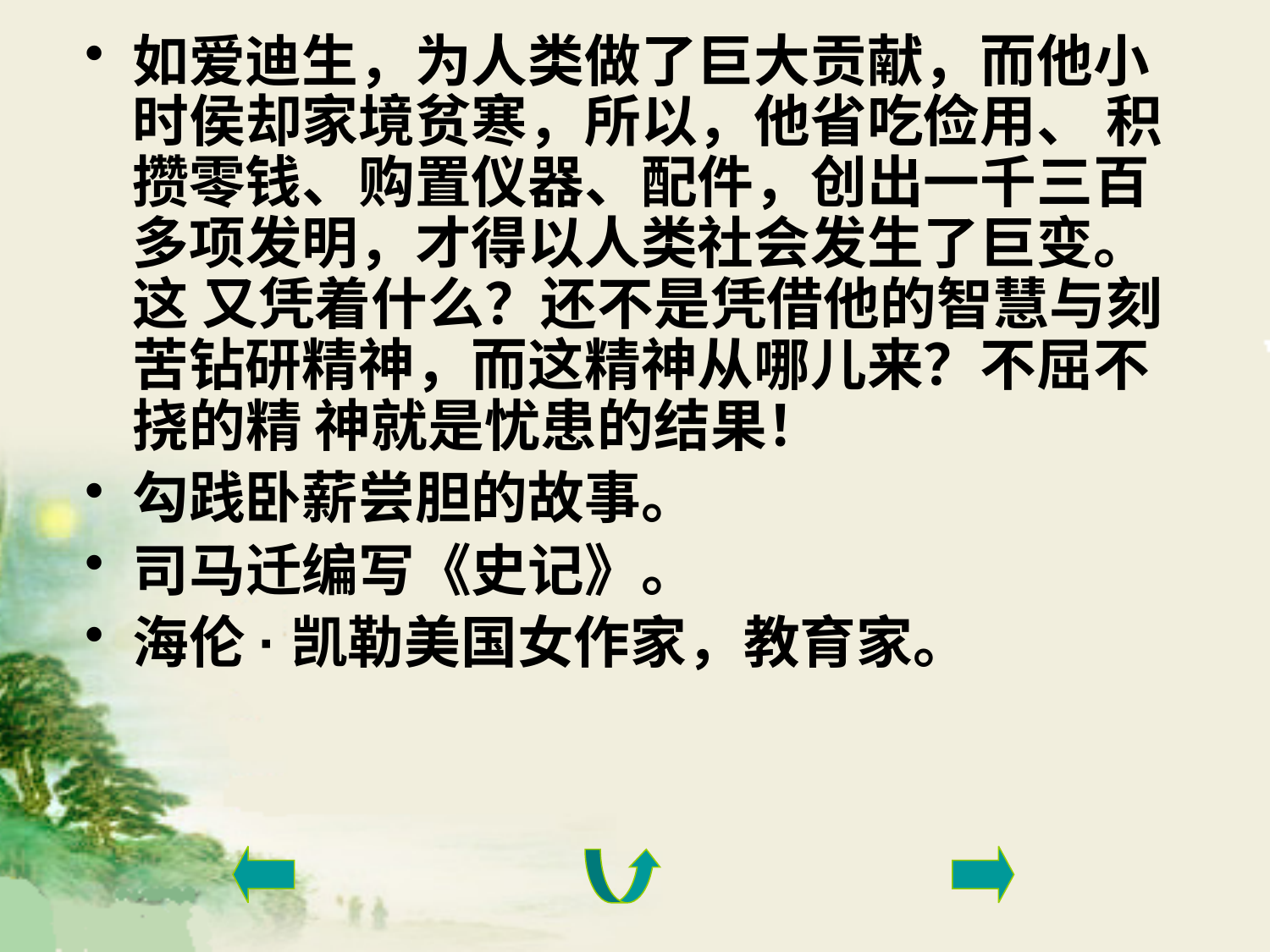

如爱迪生，为人类做了巨大贡献，而他小时侯却家境贫寒，所以，他省吃俭用、 积攒零钱、购置仪器、配件，创出一千三百多项发明，才得以人类社会发生了巨变。这 又凭着什么？还不是凭借他的智慧与刻苦钻研精神，而这精神从哪儿来？不屈不挠的精 神就是忧患的结果！
勾践卧薪尝胆的故事。
司马迁编写《史记》。
海伦·凯勒美国女作家，教育家。